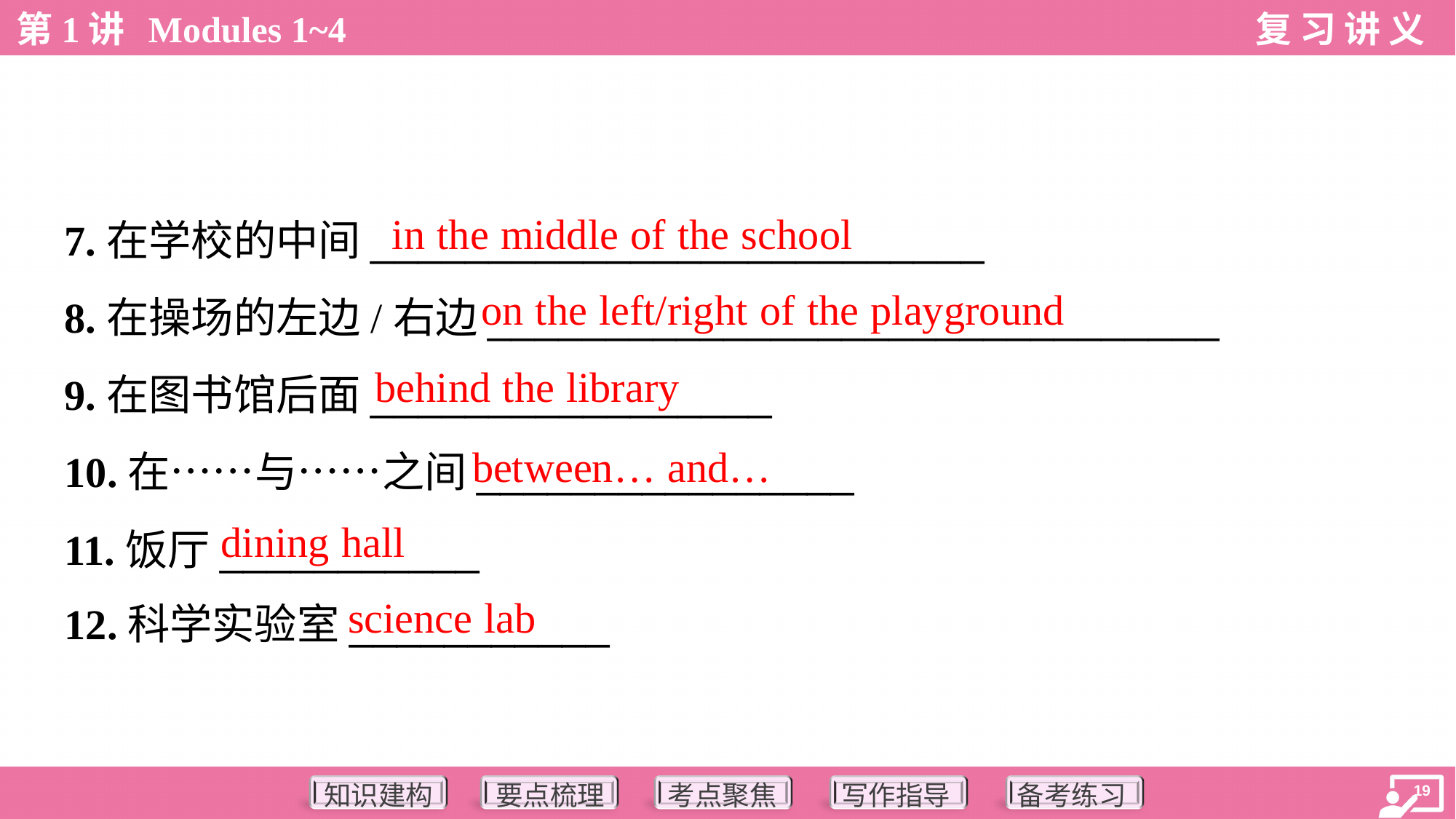

in the middle of the school
7.在学校的中间__________________________
8.在操场的左边/右边_______________________________
9.在图书馆后面_________________
10.在……与……之间________________
11.饭厅___________
12.科学实验室___________
on the left/right of the playground
behind the library
between… and…
dining hall
science lab